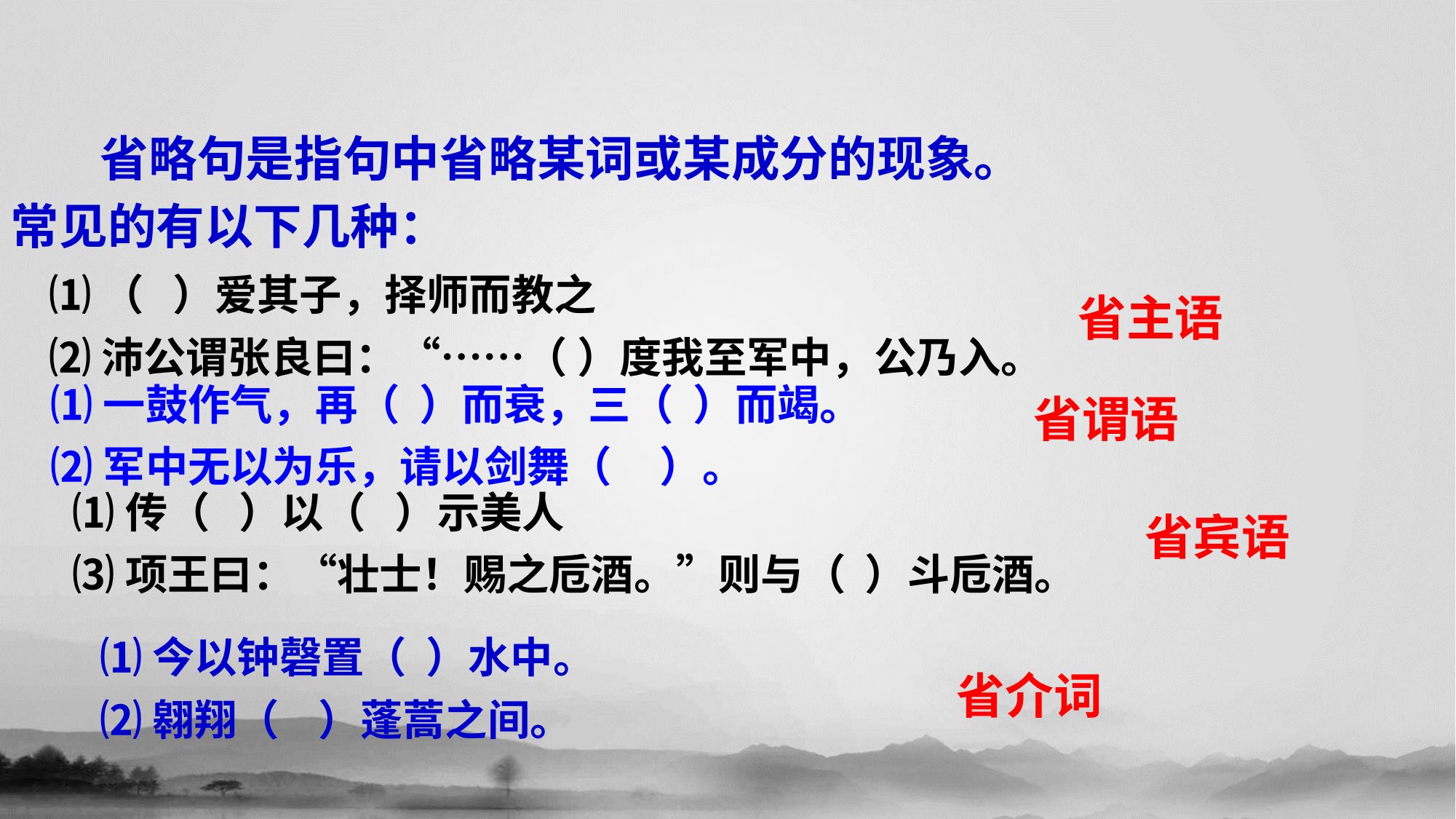

省略句是指句中省略某词或某成分的现象。
常见的有以下几种：

⑴（   ）爱其子，择师而教之
⑵沛公谓张良曰：“……（ ）度我至军中，公乃入。
省主语
⑴一鼓作气，再（  ）而衰，三（  ）而竭。
⑵军中无以为乐，请以剑舞（     ）。
省谓语
⑴传（   ）以（   ）示美人
⑶项王曰：“壮士！赐之卮酒。”则与（  ）斗卮酒。
省宾语
⑴今以钟磬置（  ）水中。
⑵翱翔（    ）蓬蒿之间。
省介词